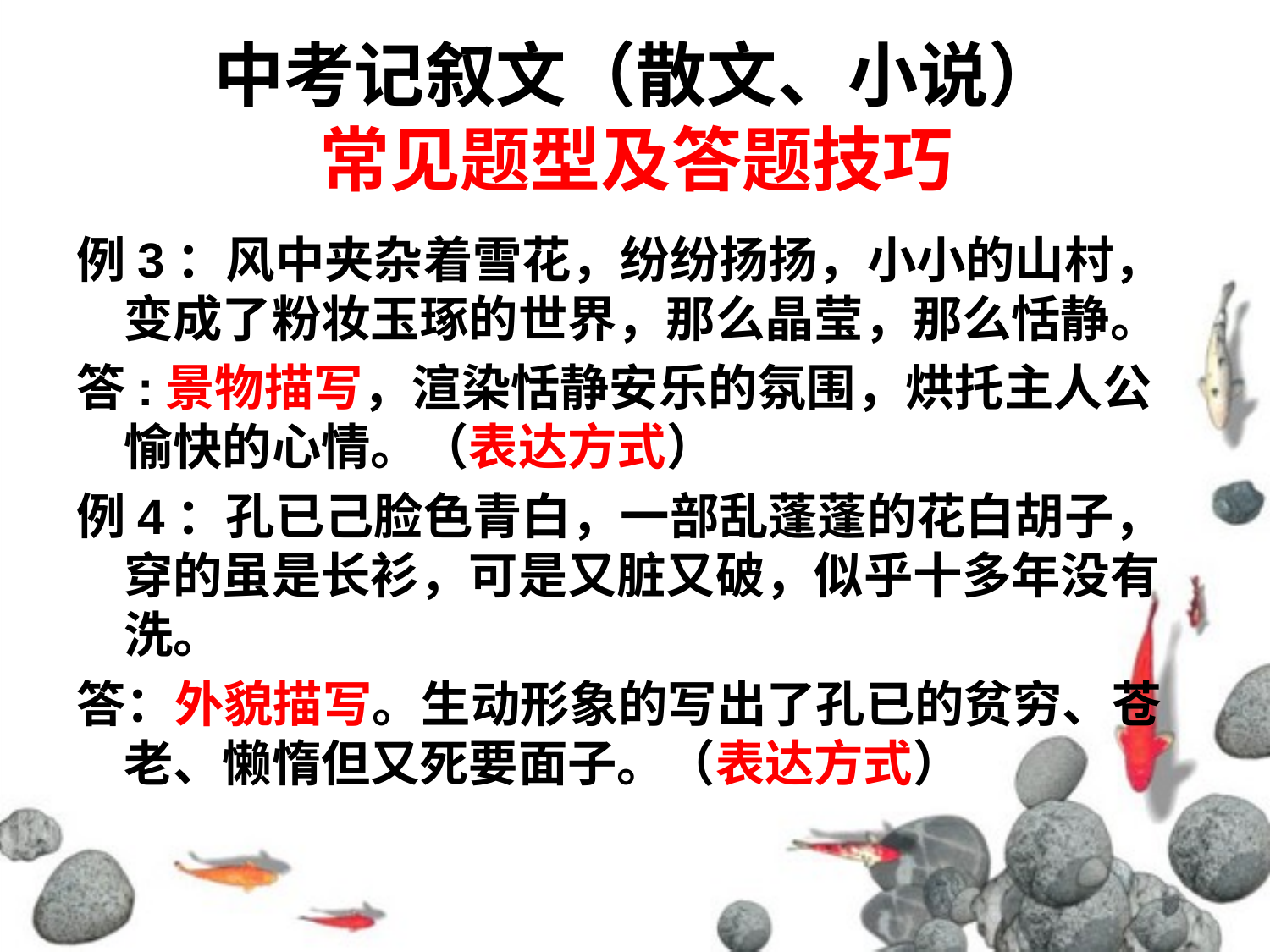

# 中考记叙文（散文、小说） 常见题型及答题技巧
例3：风中夹杂着雪花，纷纷扬扬，小小的山村，变成了粉妆玉琢的世界，那么晶莹，那么恬静。
答:景物描写，渲染恬静安乐的氛围，烘托主人公愉快的心情。（表达方式）
例4：孔已己脸色青白，一部乱蓬蓬的花白胡子，穿的虽是长衫，可是又脏又破，似乎十多年没有洗。
答：外貌描写。生动形象的写出了孔已的贫穷、苍老、懒惰但又死要面子。（表达方式）